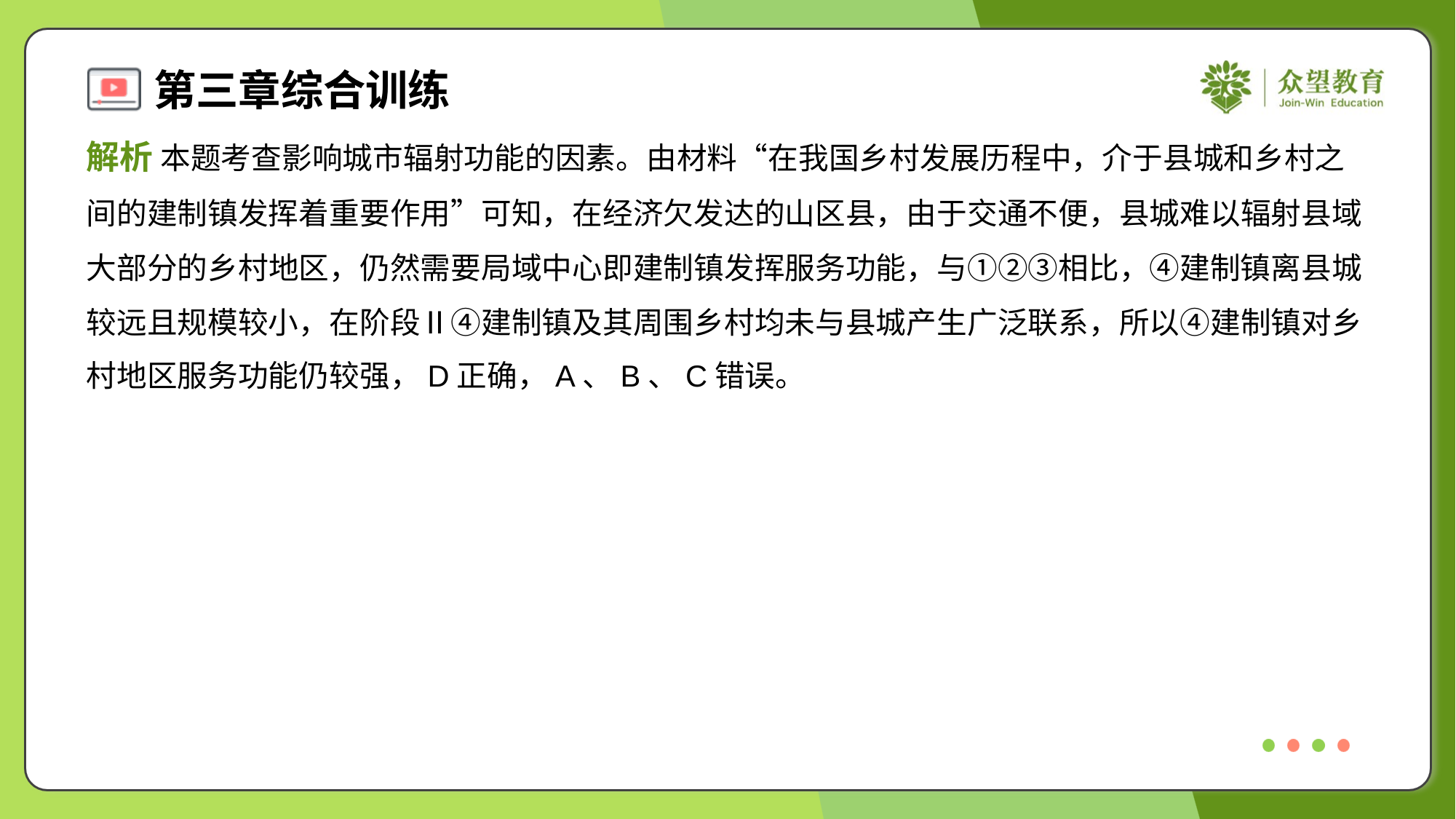

解析 本题考查影响城市辐射功能的因素。由材料“在我国乡村发展历程中，介于县城和乡村之
间的建制镇发挥着重要作用”可知，在经济欠发达的山区县，由于交通不便，县城难以辐射县域
大部分的乡村地区，仍然需要局域中心即建制镇发挥服务功能，与①②③相比，④建制镇离县城
较远且规模较小，在阶段Ⅱ④建制镇及其周围乡村均未与县城产生广泛联系，所以④建制镇对乡
村地区服务功能仍较强，D正确，A、B、C错误。